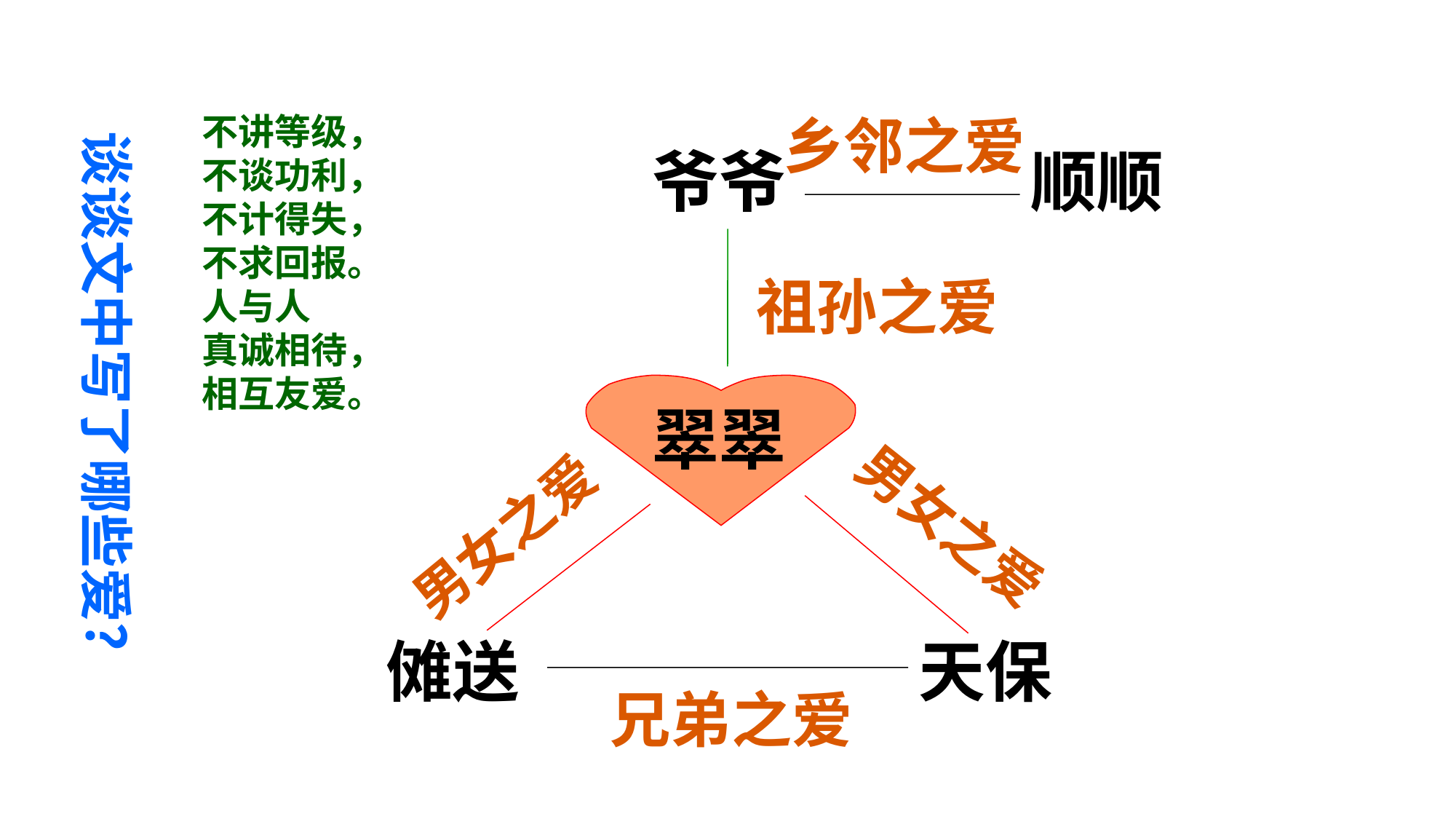

谈谈文中写了哪些爱？
乡邻之爱
不讲等级，不谈功利，不计得失，不求回报。人与人
真诚相待，相互友爱。

爷爷
顺顺

祖孙之爱

翠翠
男女之爱

男女之爱

傩送
天保

兄弟之爱